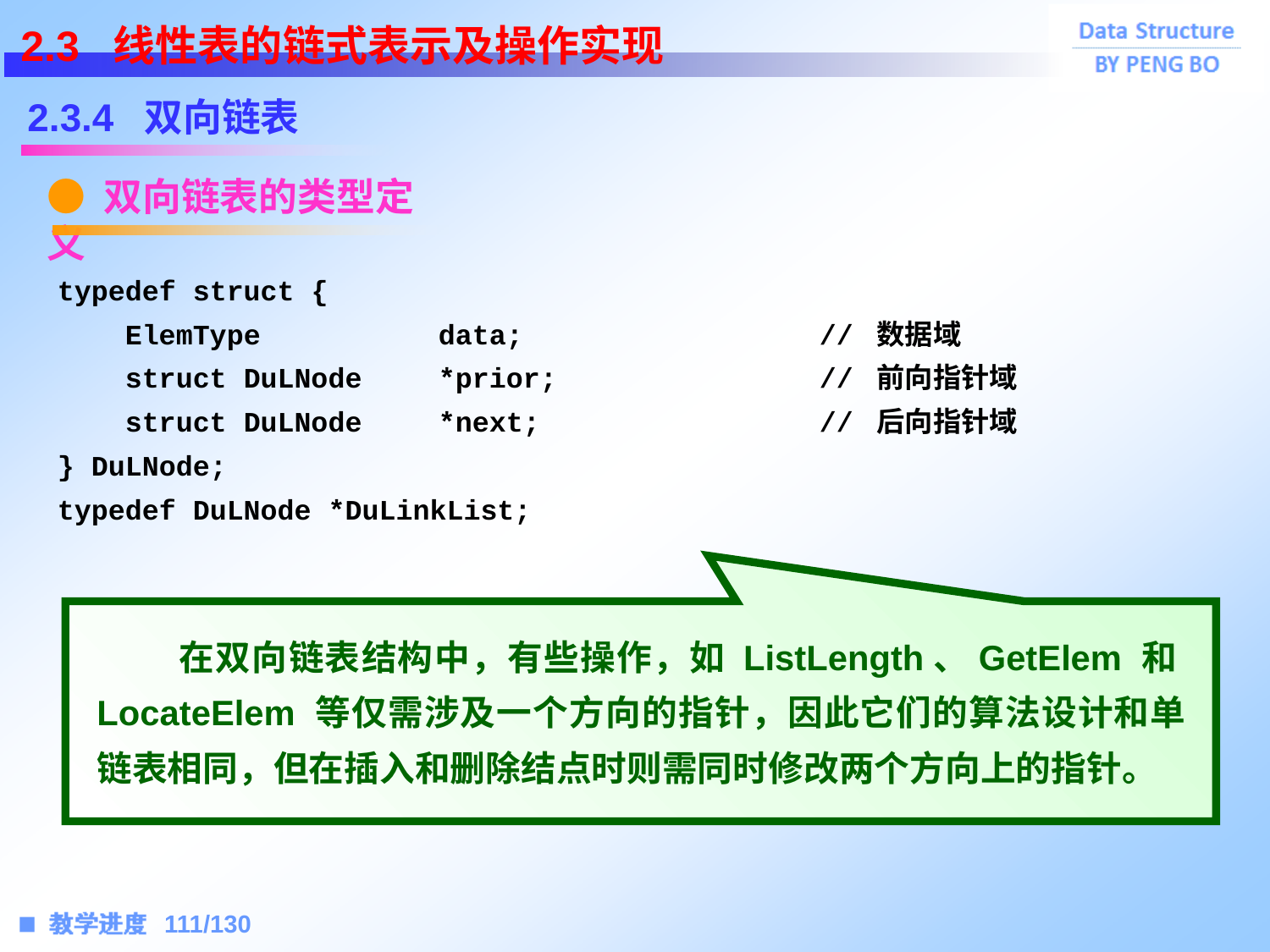

2.3  线性表的链式表示及操作实现

2.3.4  双向链表

● 双向链表的类型定义

typedef struct {
    ElemType		data;			// 数据域
    struct DuLNode	*prior;			// 前向指针域
    struct DuLNode	*next;			// 后向指针域
} DuLNode;
typedef DuLNode *DuLinkList;

        在双向链表结构中，有些操作，如 ListLength、GetElem 和LocateElem 等仅需涉及一个方向的指针，因此它们的算法设计和单链表相同，但在插入和删除结点时则需同时修改两个方向上的指针。